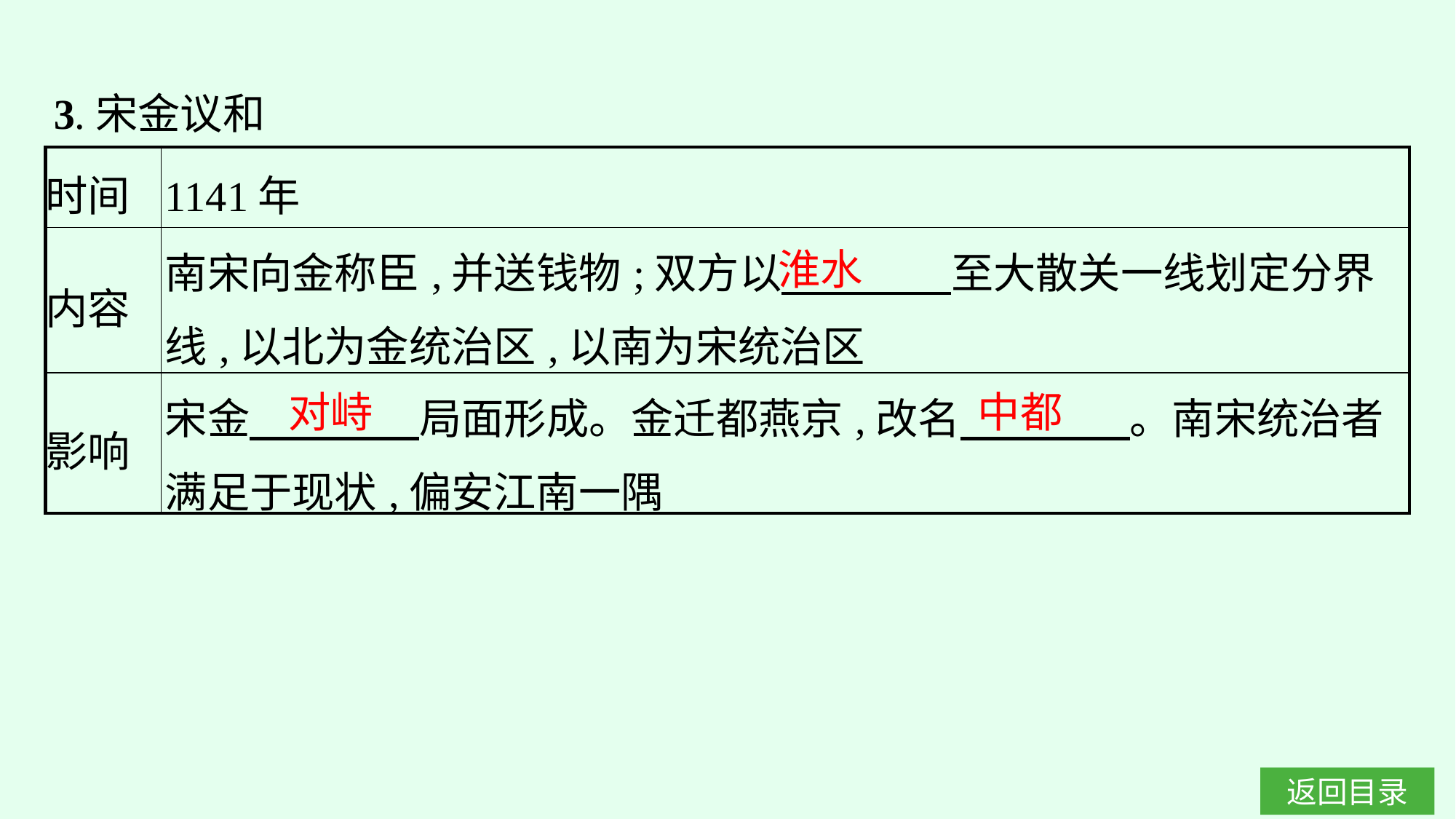

3.宋金议和
| 时间 | 1141年 |
| --- | --- |
| 内容 | 南宋向金称臣,并送钱物;双方以　　　　至大散关一线划定分界线,以北为金统治区,以南为宋统治区 |
| 影响 | 宋金　　　　局面形成。金迁都燕京,改名　　　　。南宋统治者满足于现状,偏安江南一隅 |
淮水
对峙
中都